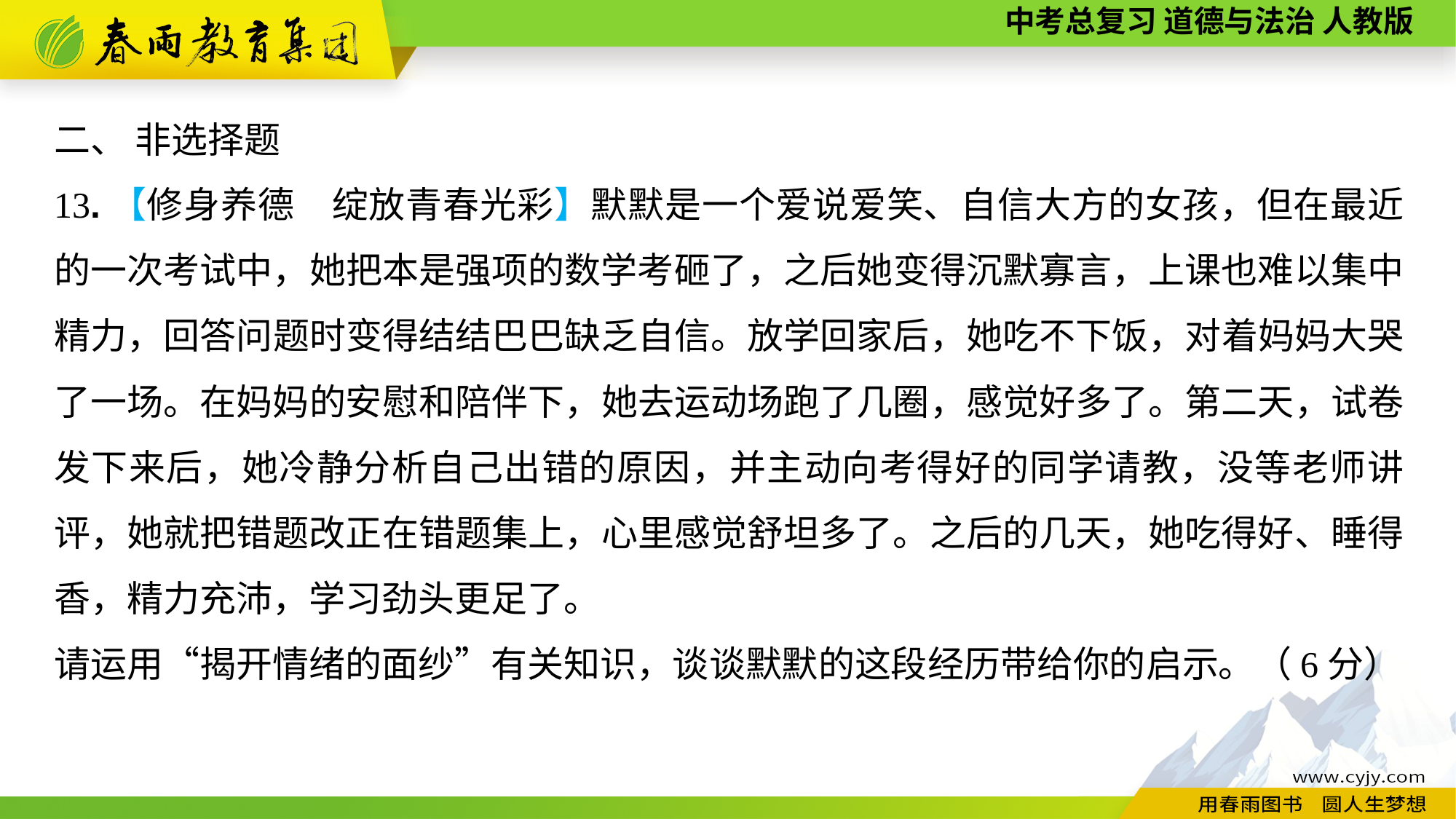

二、 非选择题
13.【修身养德　绽放青春光彩】默默是一个爱说爱笑、自信大方的女孩，但在最近的一次考试中，她把本是强项的数学考砸了，之后她变得沉默寡言，上课也难以集中精力，回答问题时变得结结巴巴缺乏自信。放学回家后，她吃不下饭，对着妈妈大哭了一场。在妈妈的安慰和陪伴下，她去运动场跑了几圈，感觉好多了。第二天，试卷发下来后，她冷静分析自己出错的原因，并主动向考得好的同学请教，没等老师讲评，她就把错题改正在错题集上，心里感觉舒坦多了。之后的几天，她吃得好、睡得香，精力充沛，学习劲头更足了。
请运用“揭开情绪的面纱”有关知识，谈谈默默的这段经历带给你的启示。（6分）